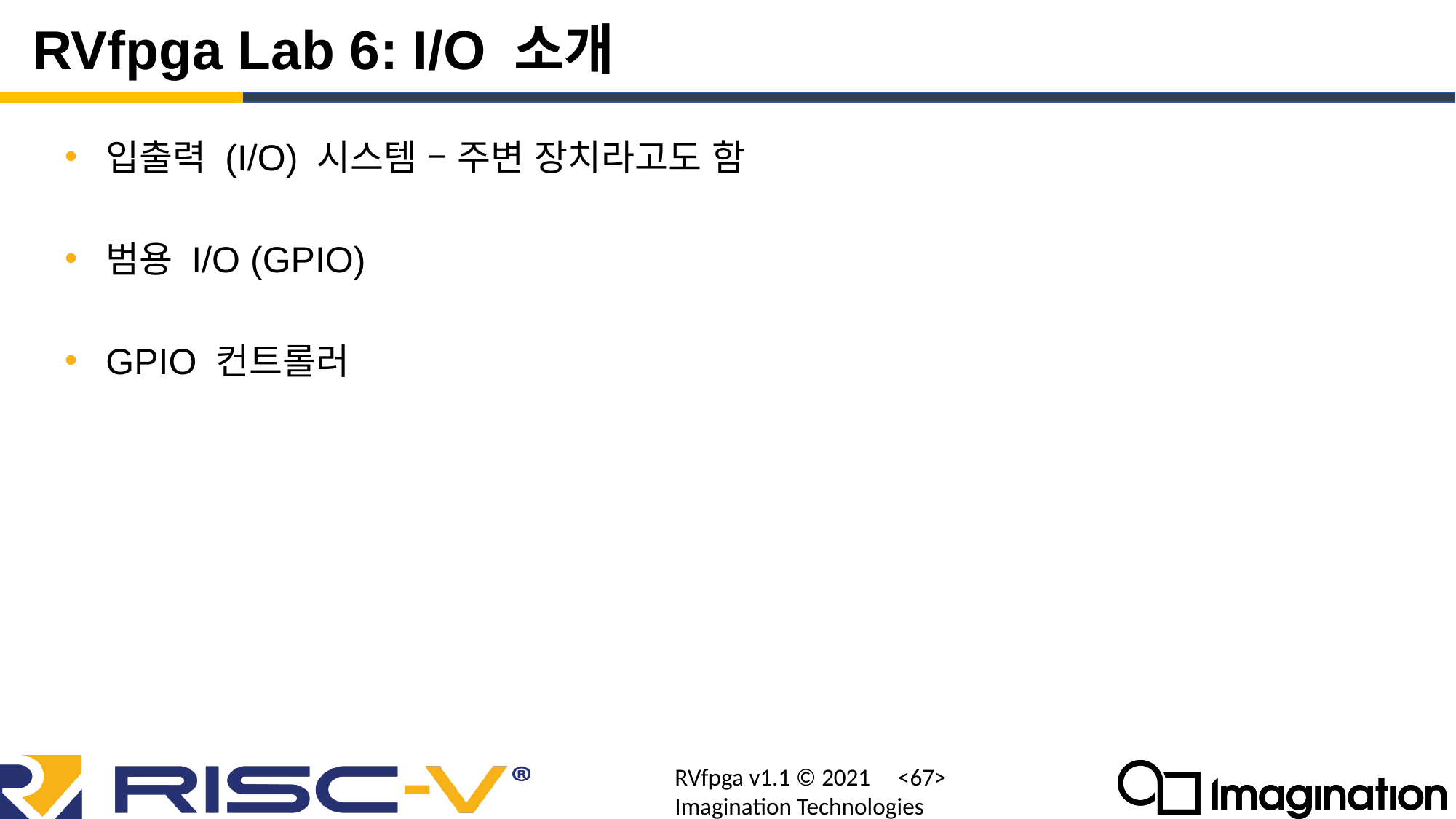

# RVfpga Lab 6: I/O 소개
입출력 (I/O) 시스템 – 주변 장치라고도 함

범용 I/O (GPIO)

GPIO 컨트롤러